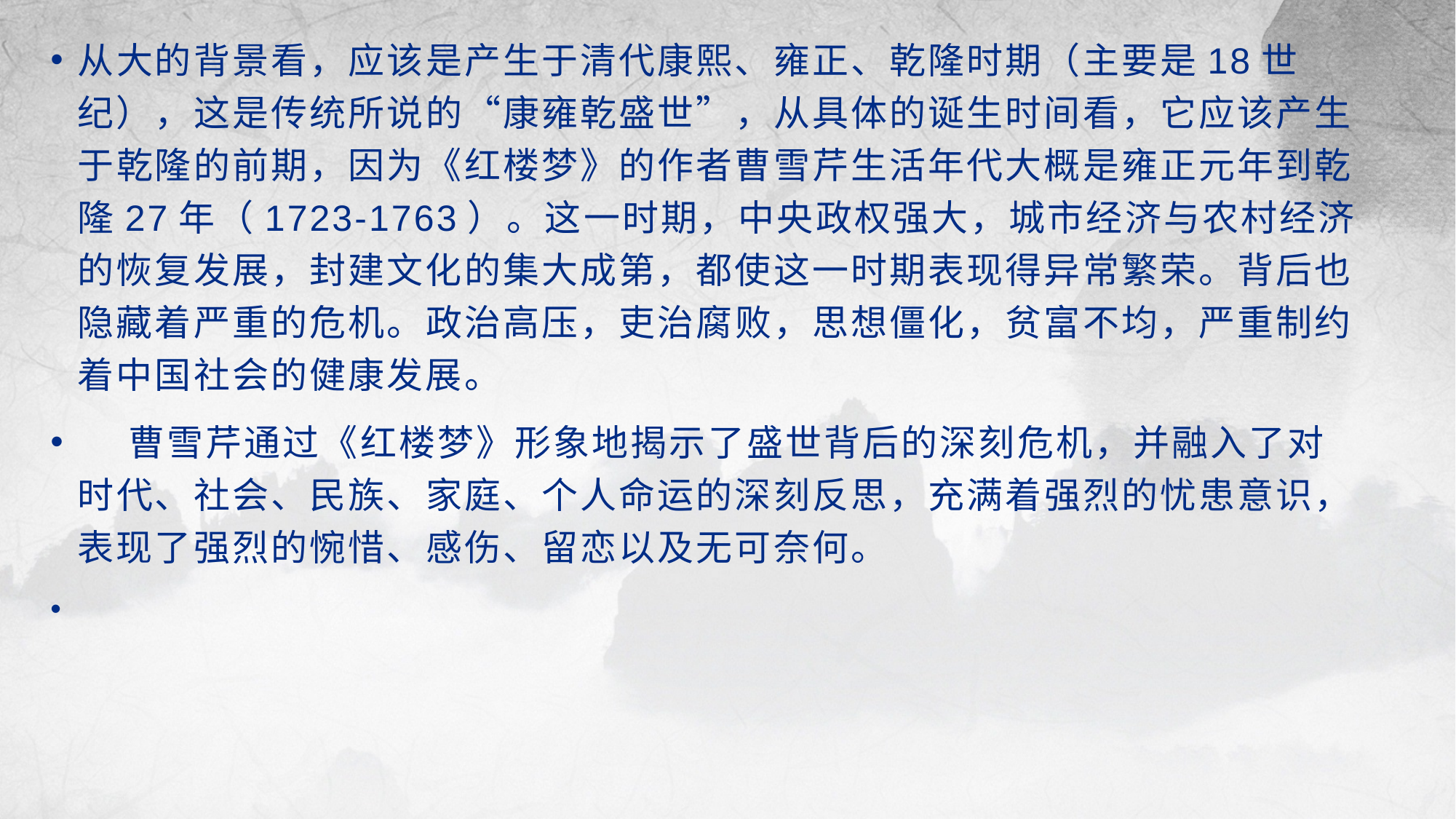

从大的背景看，应该是产生于清代康熙、雍正、乾隆时期（主要是18世纪），这是传统所说的“康雍乾盛世”，从具体的诞生时间看，它应该产生于乾隆的前期，因为《红楼梦》的作者曹雪芹生活年代大概是雍正元年到乾隆27年（1723-1763）。这一时期，中央政权强大，城市经济与农村经济的恢复发展，封建文化的集大成第，都使这一时期表现得异常繁荣。背后也隐藏着严重的危机。政治高压，吏治腐败，思想僵化，贫富不均，严重制约着中国社会的健康发展。
    曹雪芹通过《红楼梦》形象地揭示了盛世背后的深刻危机，并融入了对时代、社会、民族、家庭、个人命运的深刻反思，充满着强烈的忧患意识，表现了强烈的惋惜、感伤、留恋以及无可奈何。